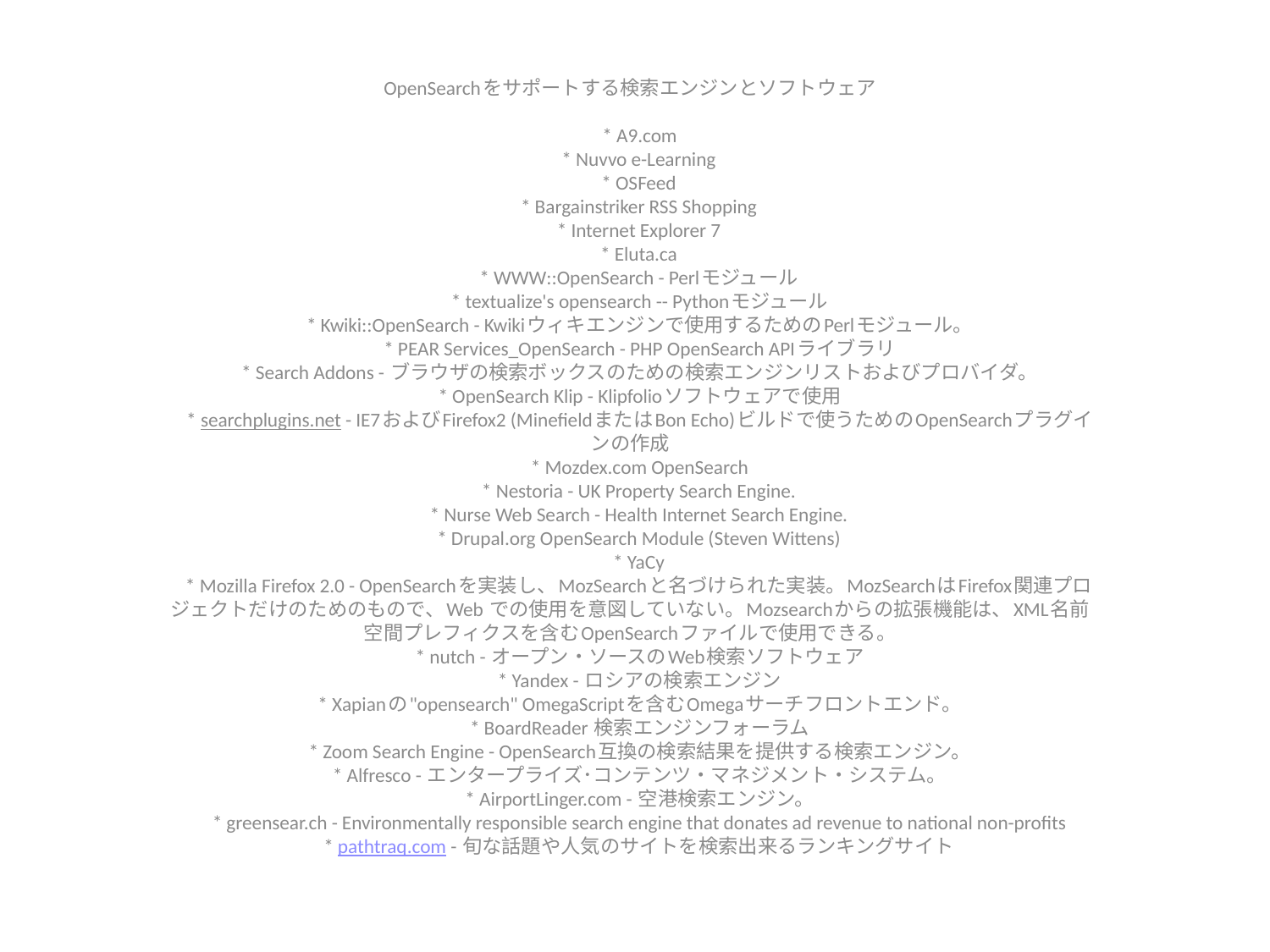

OpenSearchをサポートする検索エンジンとソフトウェア
    * A9.com
    * Nuvvo e-Learning
    * OSFeed
    * Bargainstriker RSS Shopping
    * Internet Explorer 7
    * Eluta.ca
    * WWW::OpenSearch - Perlモジュール
    * textualize's opensearch -- Pythonモジュール
    * Kwiki::OpenSearch - Kwikiウィキエンジンで使用するためのPerlモジュール。
    * PEAR Services_OpenSearch - PHP OpenSearch APIライブラリ
    * Search Addons - ブラウザの検索ボックスのための検索エンジンリストおよびプロバイダ。
    * OpenSearch Klip - Klipfolioソフトウェアで使用
    * searchplugins.net - IE7およびFirefox2 (MinefieldまたはBon Echo)ビルドで使うためのOpenSearchプラグインの作成
    * Mozdex.com OpenSearch
    * Nestoria - UK Property Search Engine.
    * Nurse Web Search - Health Internet Search Engine.
    * Drupal.org OpenSearch Module (Steven Wittens)
    * YaCy
    * Mozilla Firefox 2.0 - OpenSearchを実装し、MozSearchと名づけられた実装。MozSearchはFirefox関連プロジェクトだけのためのもので、Web での使用を意図していない。Mozsearchからの拡張機能は、XML名前空間プレフィクスを含むOpenSearchファイルで使用できる。
    * nutch - オープン・ソースのWeb検索ソフトウェア
    * Yandex - ロシアの検索エンジン
    * Xapianの"opensearch" OmegaScriptを含むOmegaサーチフロントエンド。
    * BoardReader 検索エンジンフォーラム
    * Zoom Search Engine - OpenSearch互換の検索結果を提供する検索エンジン。
    * Alfresco - エンタープライズ･コンテンツ・マネジメント・システム。
    * AirportLinger.com - 空港検索エンジン。
    * greensear.ch - Environmentally responsible search engine that donates ad revenue to national non-profits
    * pathtraq.com - 旬な話題や人気のサイトを検索出来るランキングサイト